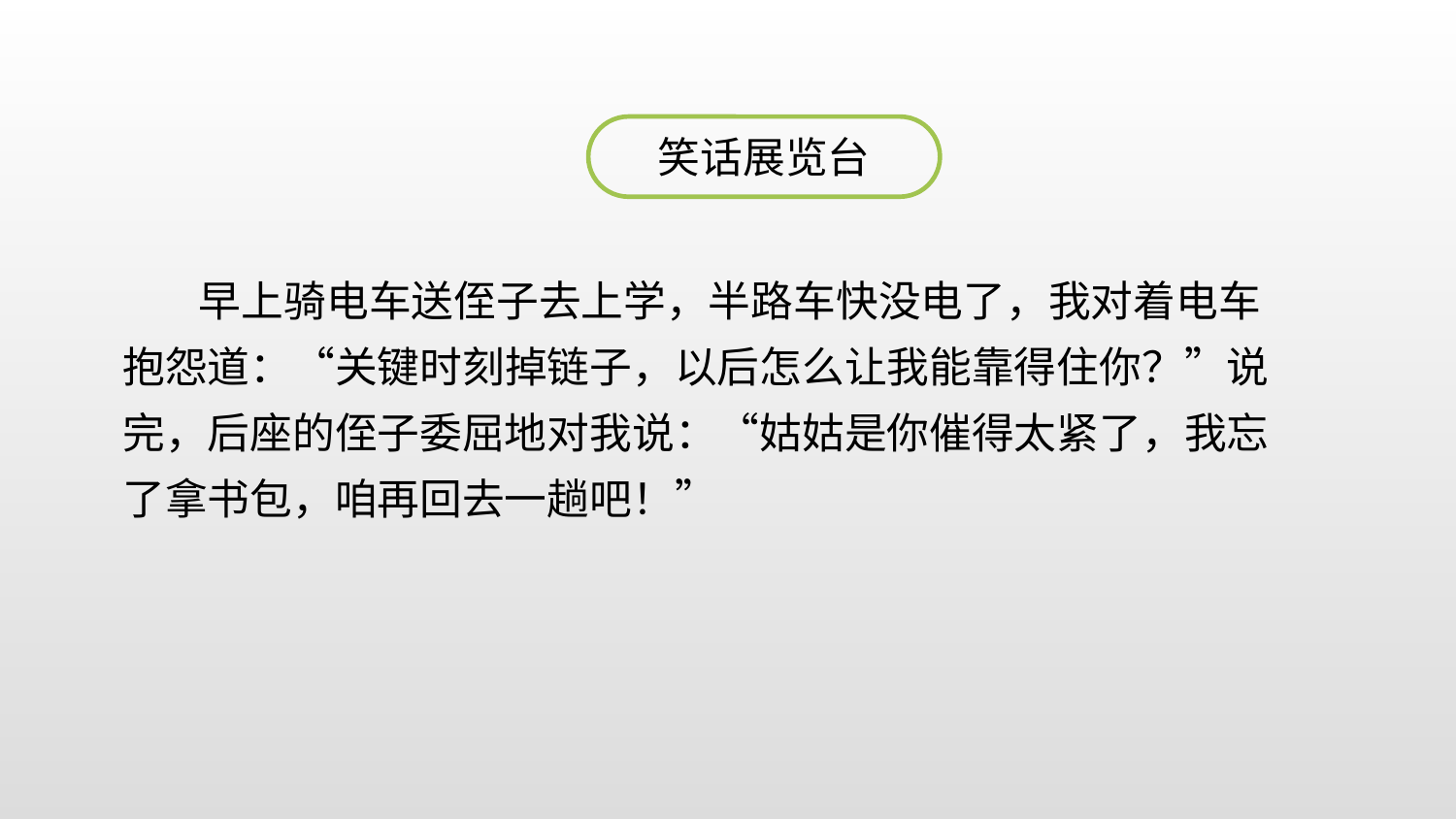

笑话展览台
       早上骑电车送侄子去上学，半路车快没电了，我对着电车抱怨道：“关键时刻掉链子，以后怎么让我能靠得住你？”说完，后座的侄子委屈地对我说：“姑姑是你催得太紧了，我忘了拿书包，咱再回去一趟吧！”